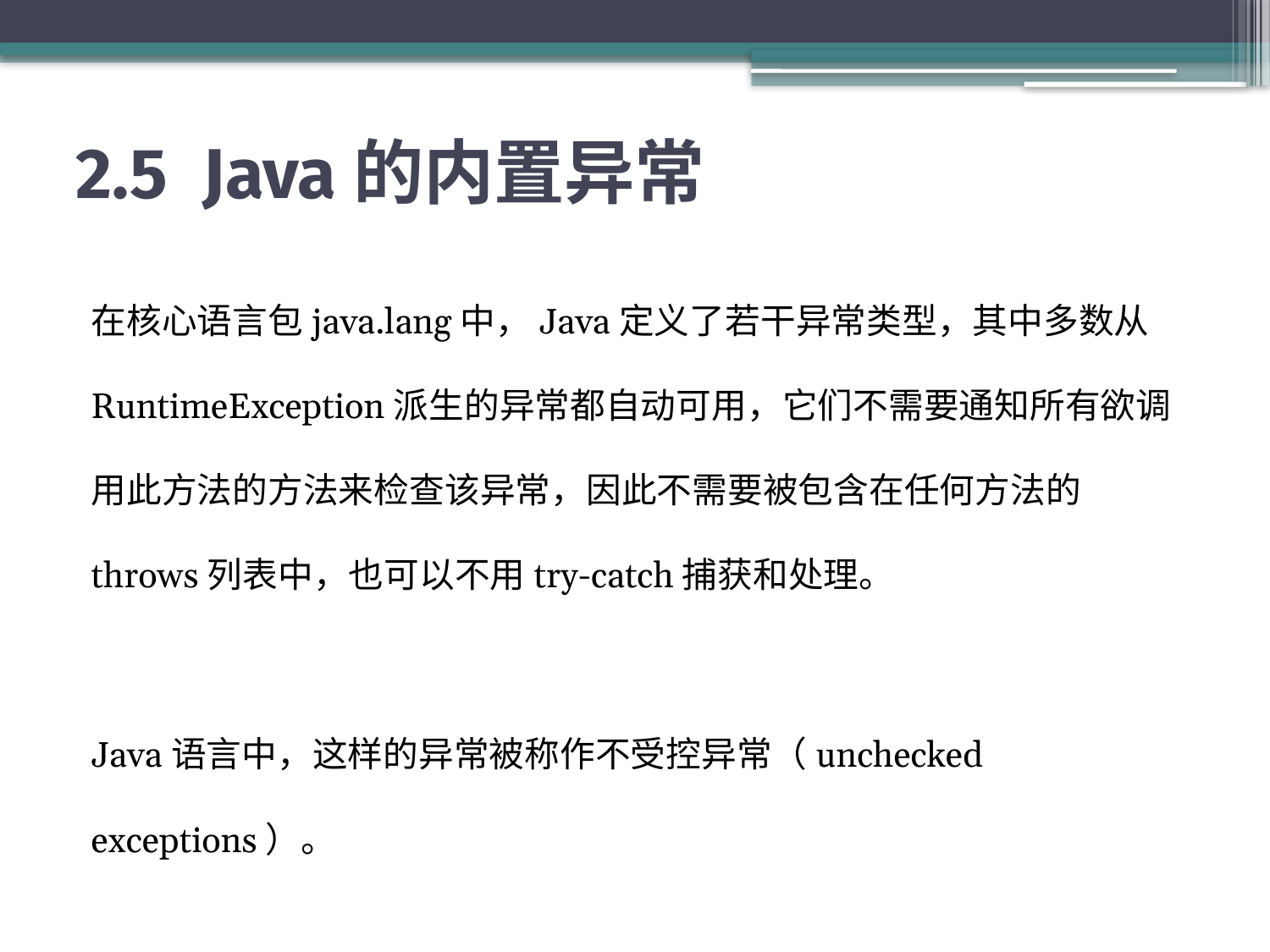

# 2.5	Java的内置异常
在核心语言包java.lang中，Java定义了若干异常类型，其中多数从RuntimeException派生的异常都自动可用，它们不需要通知所有欲调用此方法的方法来检查该异常，因此不需要被包含在任何方法的throws列表中，也可以不用try-catch捕获和处理。

Java语言中，这样的异常被称作不受控异常（unchecked exceptions）。